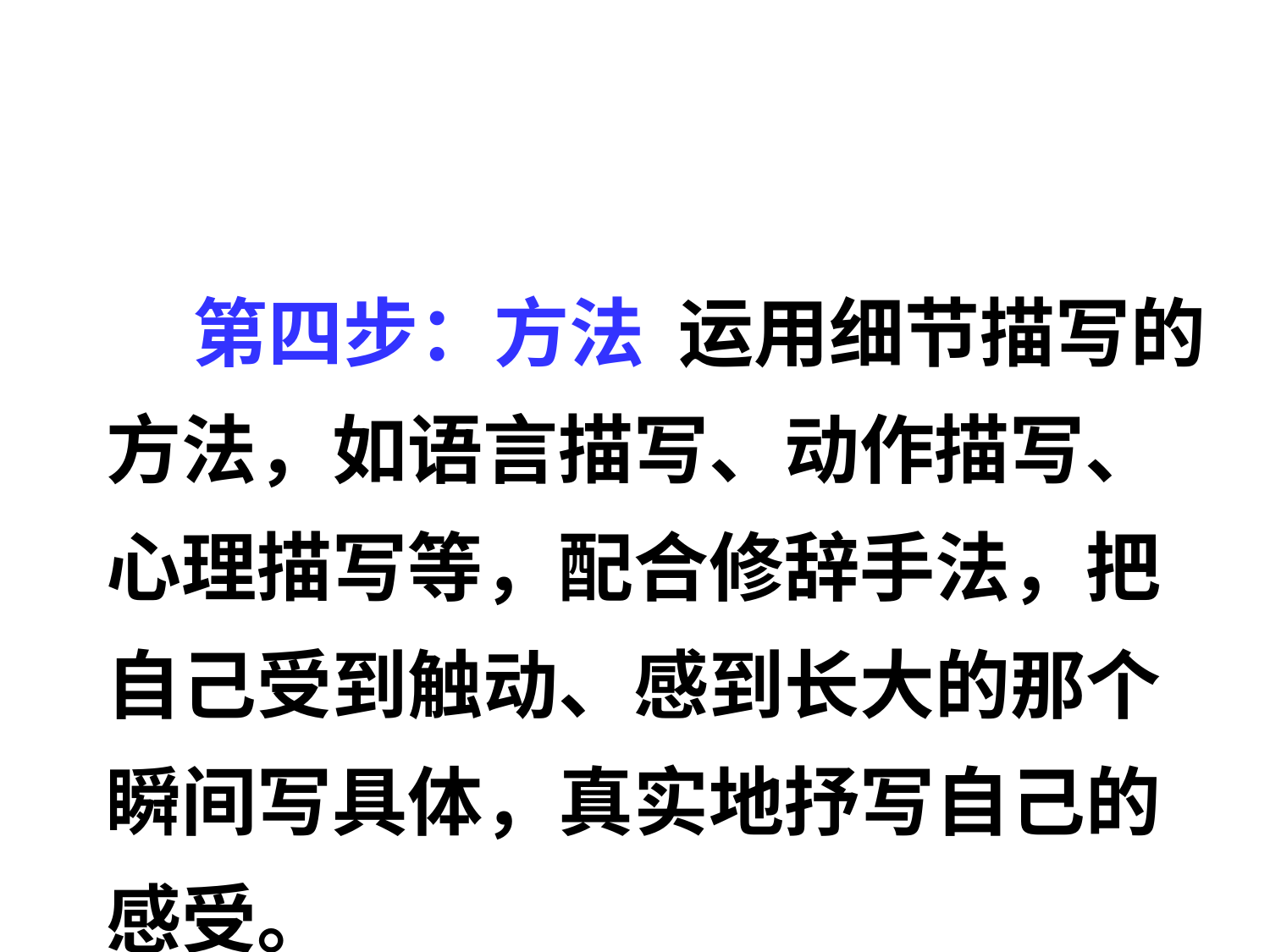

第四步：方法  运用细节描写的方法，如语言描写、动作描写、心理描写等，配合修辞手法，把自己受到触动、感到长大的那个瞬间写具体，真实地抒写自己的感受。